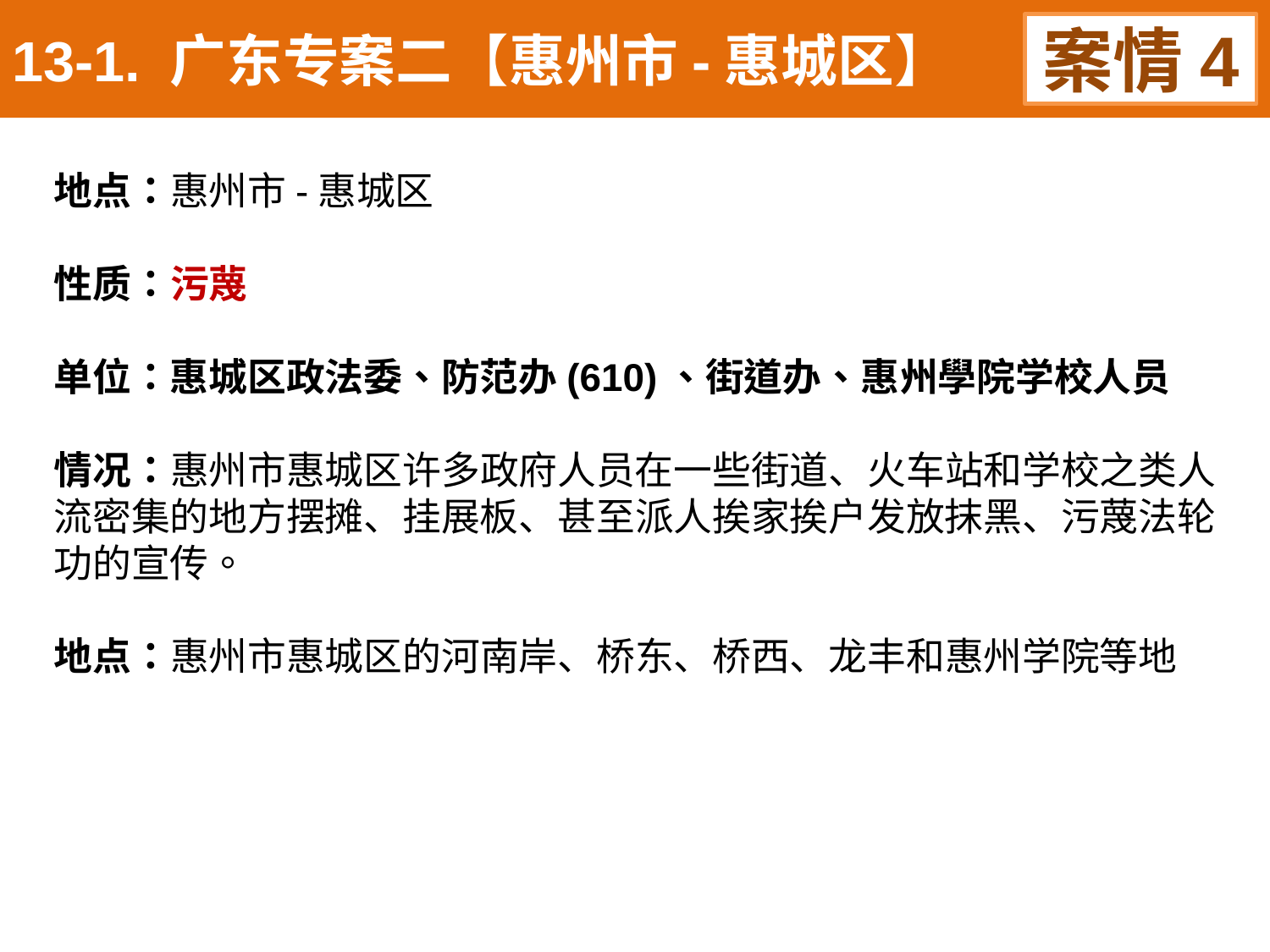

13-1. 广东专案二【惠州市-惠城区】
案情4

地点：惠州市-惠城区

性质：污蔑

单位：惠城区政法委、防范办(610)、街道办、惠州學院学校人员

情况：惠州市惠城区许多政府人员在一些街道、火车站和学校之类人流密集的地方摆摊、挂展板、甚至派人挨家挨户发放抹黑、污蔑法轮功的宣传。

地点：惠州市惠城区的河南岸、桥东、桥西、龙丰和惠州学院等地